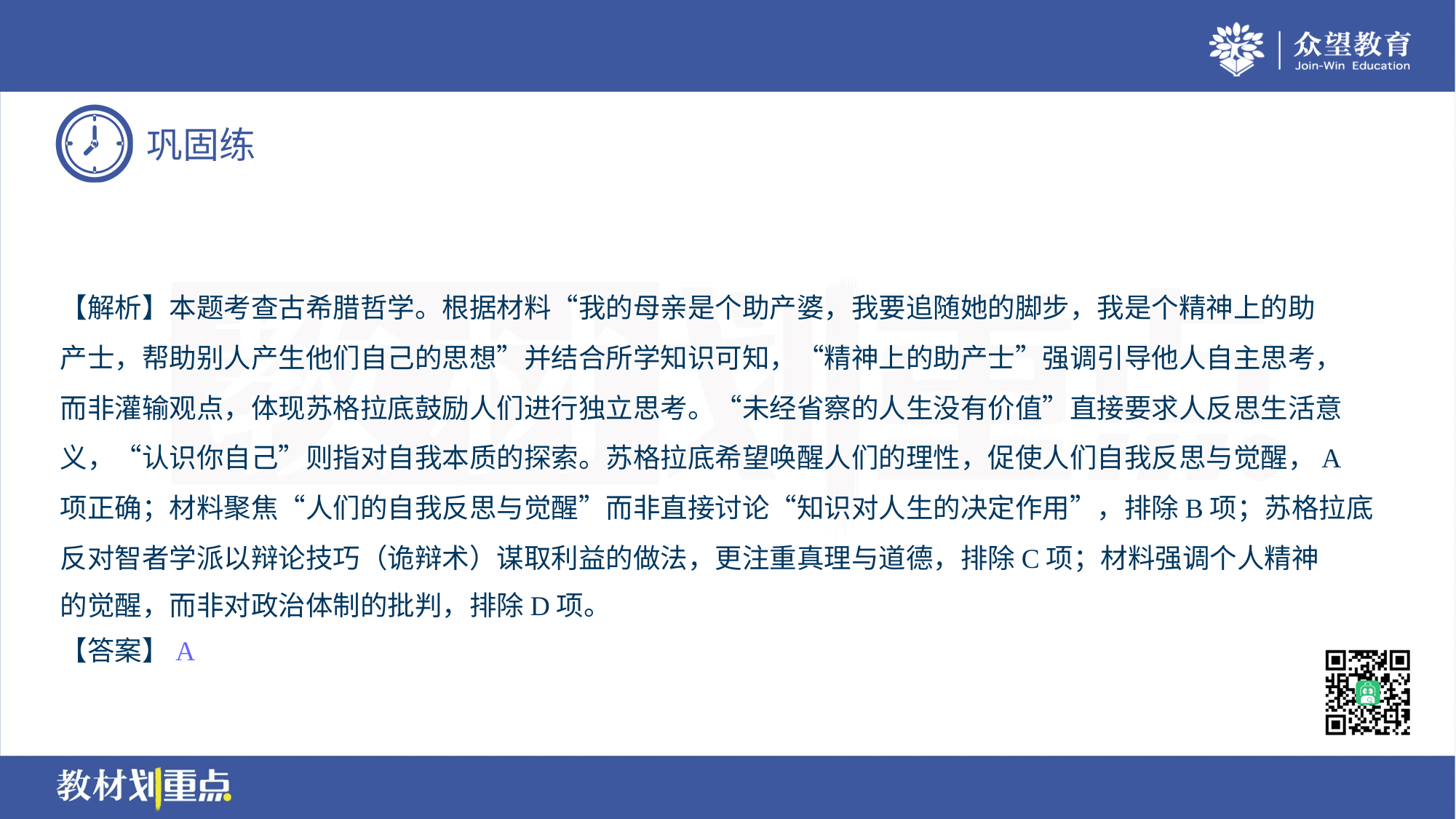

【解析】本题考查古希腊哲学。根据材料“我的母亲是个助产婆，我要追随她的脚步，我是个精神上的助
产士，帮助别人产生他们自己的思想”并结合所学知识可知，“精神上的助产士”强调引导他人自主思考，
而非灌输观点，体现苏格拉底鼓励人们进行独立思考。“未经省察的人生没有价值”直接要求人反思生活意
义，“认识你自己”则指对自我本质的探索。苏格拉底希望唤醒人们的理性，促使人们自我反思与觉醒，A
项正确；材料聚焦“人们的自我反思与觉醒”而非直接讨论“知识对人生的决定作用”，排除B项；苏格拉底
反对智者学派以辩论技巧（诡辩术）谋取利益的做法，更注重真理与道德，排除C项；材料强调个人精神
的觉醒，而非对政治体制的批判，排除D项。
【答案】A